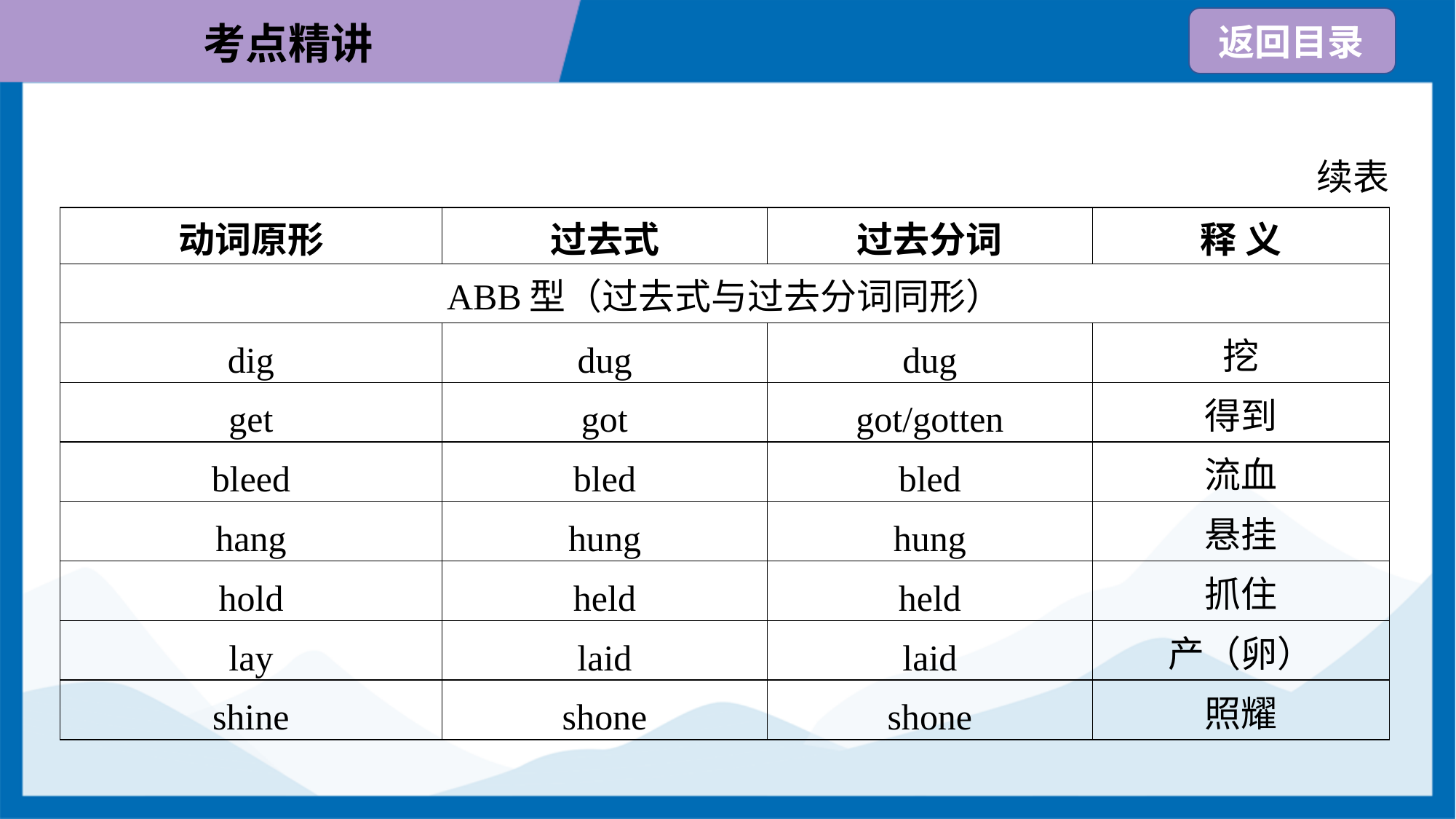

续表
| 动词原形 | 过去式 | 过去分词 | 释 义 |
| --- | --- | --- | --- |
| ABB型（过去式与过去分词同形） |  |  |  |
| dig | dug | dug | 挖 |
| get | got | got/gotten | 得到 |
| bleed | bled | bled | 流血 |
| hang | hung | hung | 悬挂 |
| hold | held | held | 抓住 |
| lay | laid | laid | 产（卵） |
| shine | shone | shone | 照耀 |